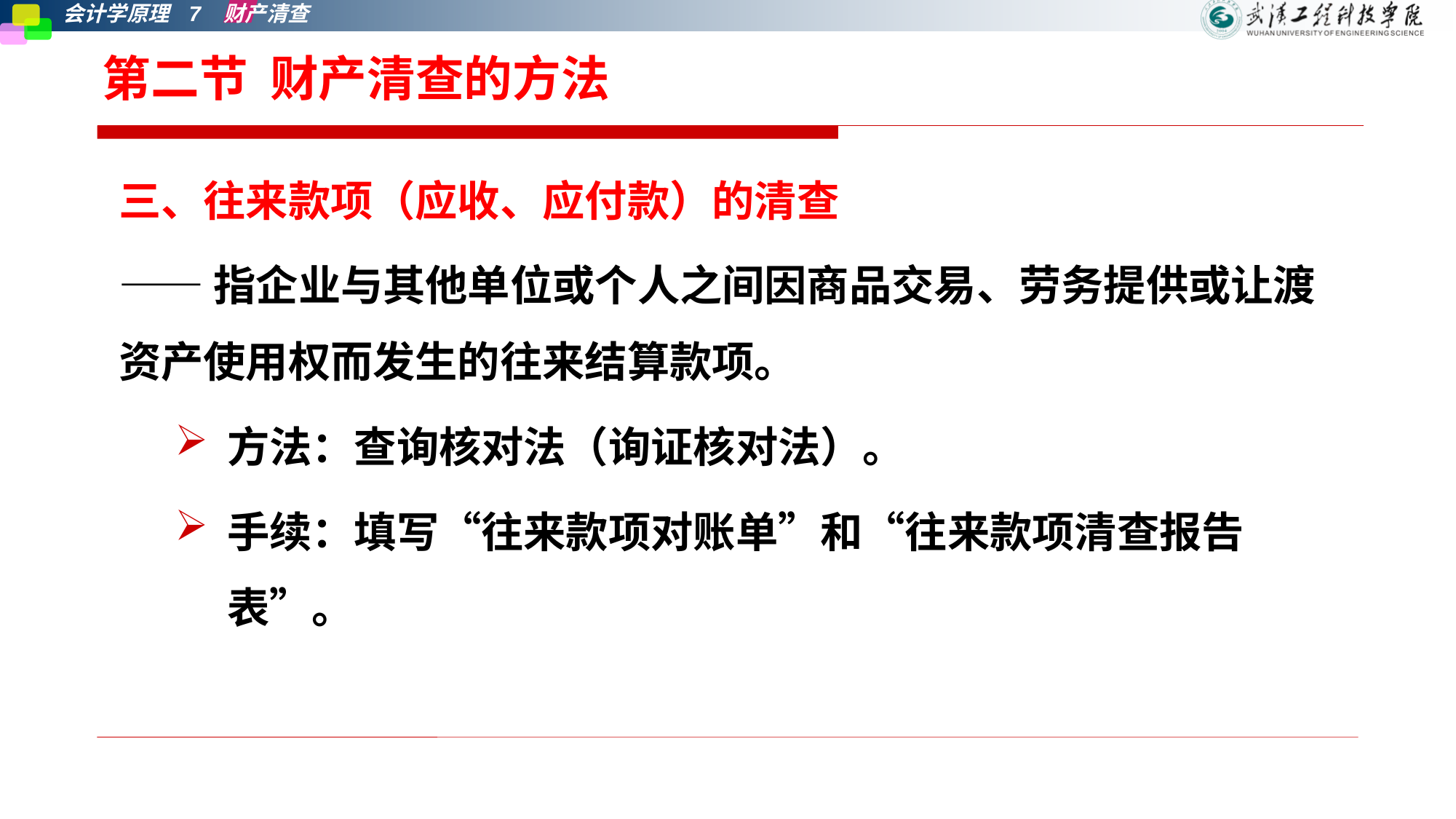

# 第二节  财产清查的方法
三、往来款项（应收、应付款）的清查
——指企业与其他单位或个人之间因商品交易、劳务提供或让渡资产使用权而发生的往来结算款项。
方法：查询核对法（询证核对法）。
手续：填写“往来款项对账单”和“往来款项清查报告表”。